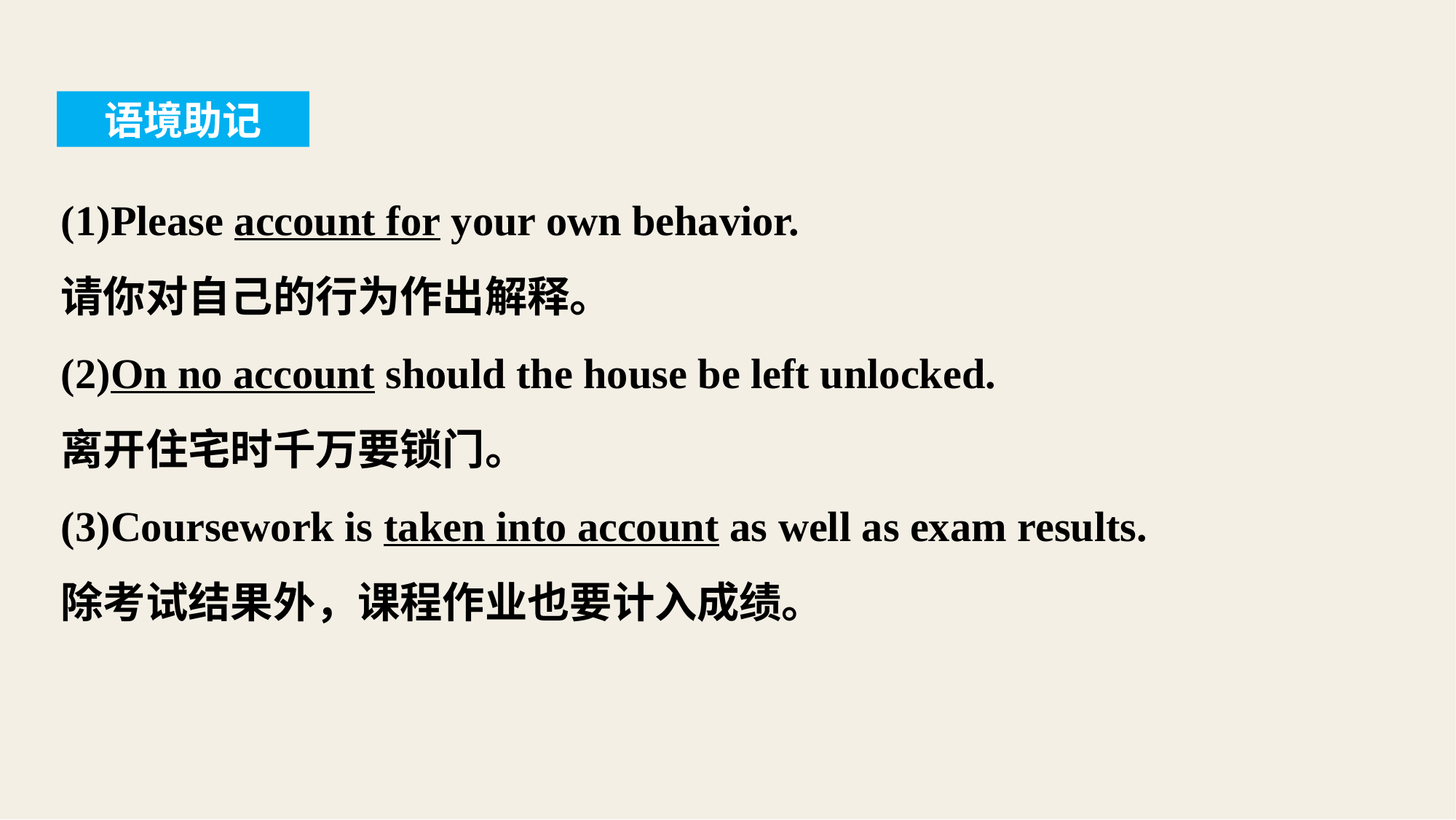

语境助记
(1)Please account for your own behavior.
请你对自己的行为作出解释。
(2)On no account should the house be left unlocked.
离开住宅时千万要锁门。
(3)Coursework is taken into account as well as exam results.
除考试结果外，课程作业也要计入成绩。